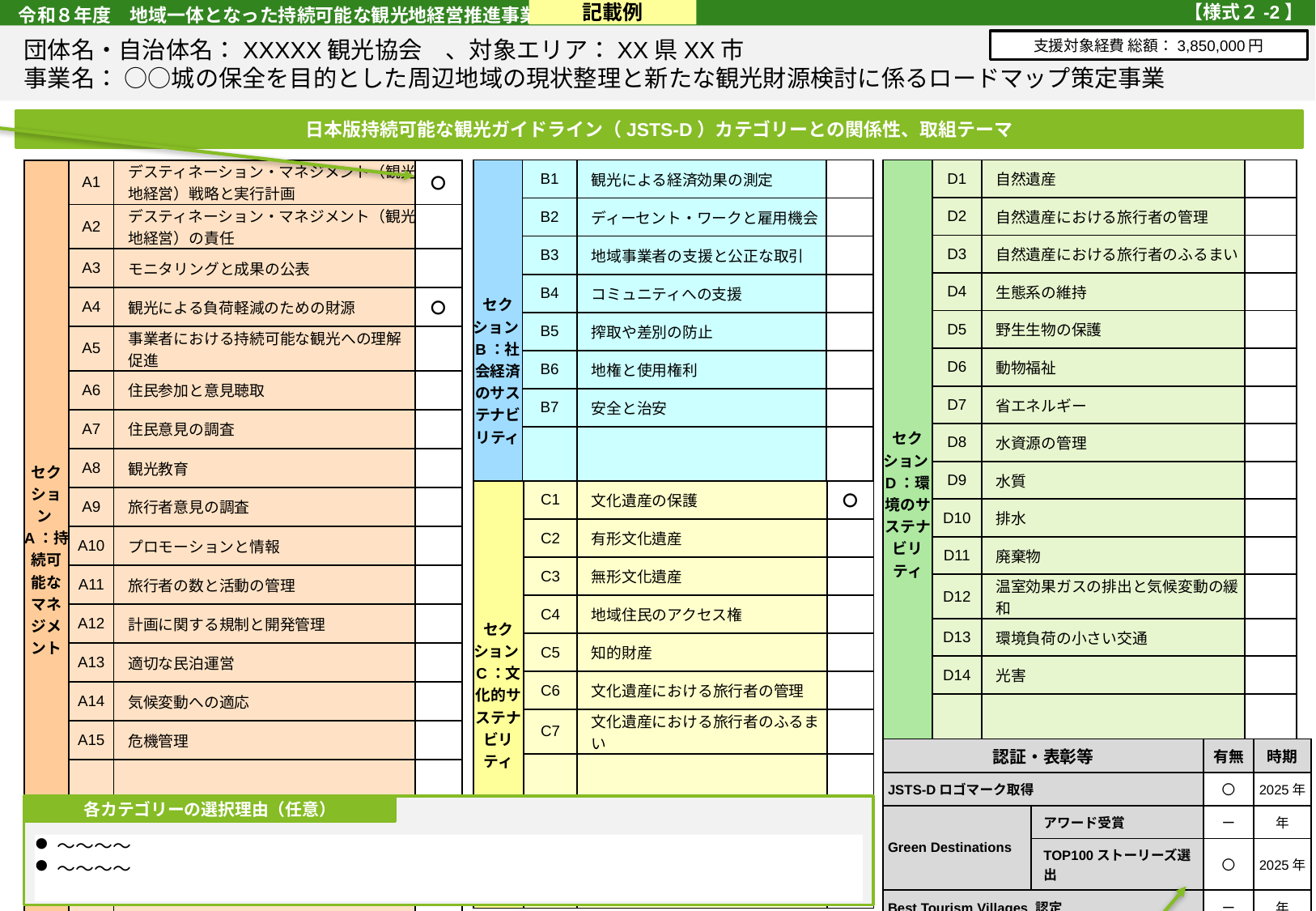

令和８年度　地域一体となった持続可能な観光地経営推進事業
記載例
【様式２-2】
団体名・自治体名：XXXXX観光協会　、対象エリア：XX県XX市
事業名： ○○城の保全を目的とした周辺地域の現状整理と新たな観光財源検討に係るロードマップ策定事業
日本版持続可能な観光ガイドライン（JSTS-D）のカテゴリーごとに取組内容に関連のあるものすべてに「〇」を記入すること。

【参照】日本版持続可能な観光ガイドライン（JSTS-D）：
https://www.mlit.go.jp/kankocho/seisaku_seido/kihonkeikaku/jizoku_kankochi/jizokukano_taisei/torikumi/jsts-d.html
支援対象経費 総額：3,850,000円
日本版持続可能な観光ガイドライン（JSTS-D）カテゴリーとの関係性、取組テーマ
| セクションB：社会経済のサステナビリティ | B1 | 観光による経済効果の測定 |  |
| --- | --- | --- | --- |
|  | B2 | ディーセント・ワークと雇用機会 |  |
|  | B3 | 地域事業者の支援と公正な取引 |  |
|  | B4 | コミュニティへの支援 |  |
|  | B5 | 搾取や差別の防止 |  |
|  | B6 | 地権と使用権利 |  |
|  | B7 | 安全と治安 |  |
|  | B8 | 多様な受入環境整備 |  |
| セクションD：環境のサステナビリティ | D1 | 自然遺産 |  |
| --- | --- | --- | --- |
|  | D2 | 自然遺産における旅行者の管理 |  |
|  | D3 | 自然遺産における旅行者のふるまい |  |
|  | D4 | 生態系の維持 |  |
|  | D5 | 野生生物の保護 |  |
|  | D6 | 動物福祉 |  |
|  | D7 | 省エネルギー |  |
|  | D8 | 水資源の管理 |  |
|  | D9 | 水質 |  |
|  | D10 | 排水 |  |
|  | D11 | 廃棄物 |  |
|  | D12 | 温室効果ガスの排出と気候変動の緩和 |  |
|  | D13 | 環境負荷の小さい交通 |  |
|  | D14 | 光害 |  |
|  | D15 | 騒音 |  |
| セクションA：持続可能なマネジメント | A1 | デスティネーション・マネジメント（観光地経営）戦略と実行計画 | 〇 |
| --- | --- | --- | --- |
|  | A2 | デスティネーション・マネジメント（観光地経営）の責任 |  |
|  | A3 | モニタリングと成果の公表 |  |
|  | A4 | 観光による負荷軽減のための財源 | 〇 |
|  | A5 | 事業者における持続可能な観光への理解促進 |  |
|  | A6 | 住民参加と意見聴取 |  |
|  | A7 | 住民意見の調査 |  |
|  | A8 | 観光教育 |  |
|  | A9 | 旅行者意見の調査 |  |
|  | A10 | プロモーションと情報 |  |
|  | A11 | 旅行者の数と活動の管理 |  |
|  | A12 | 計画に関する規制と開発管理 |  |
|  | A13 | 適切な民泊運営 |  |
|  | A14 | 気候変動への適応 |  |
|  | A15 | 危機管理 |  |
|  | A16 | 感染症対策 |  |
| セクションC：文化的サステナビリティ | C1 | 文化遺産の保護 | 〇 |
| --- | --- | --- | --- |
|  | C2 | 有形文化遺産 |  |
|  | C3 | 無形文化遺産 |  |
|  | C4 | 地域住民のアクセス権 |  |
|  | C5 | 知的財産 |  |
|  | C6 | 文化遺産における旅行者の管理 |  |
|  | C7 | 文化遺産における旅行者のふるまい |  |
|  | C8 | 観光資源の解説 |  |
| 認証・表彰等 |  | 有無 | 時期 |
| --- | --- | --- | --- |
| JSTS-Dロゴマーク取得 |  | 〇 | 2025年 |
| Green Destinations | アワード受賞 | ー | 年 |
|  | TOP100ストーリーズ選出 | 〇 | 2025年 |
| Best Tourism Villages 認定 |  | ー | 年 |

各カテゴリーの選択理由（任意）
～～～～
～～～～

各認証・表彰等の取得有無（〇/ー）を入力すること。
〇の場合にはその取得時期を記載すること。